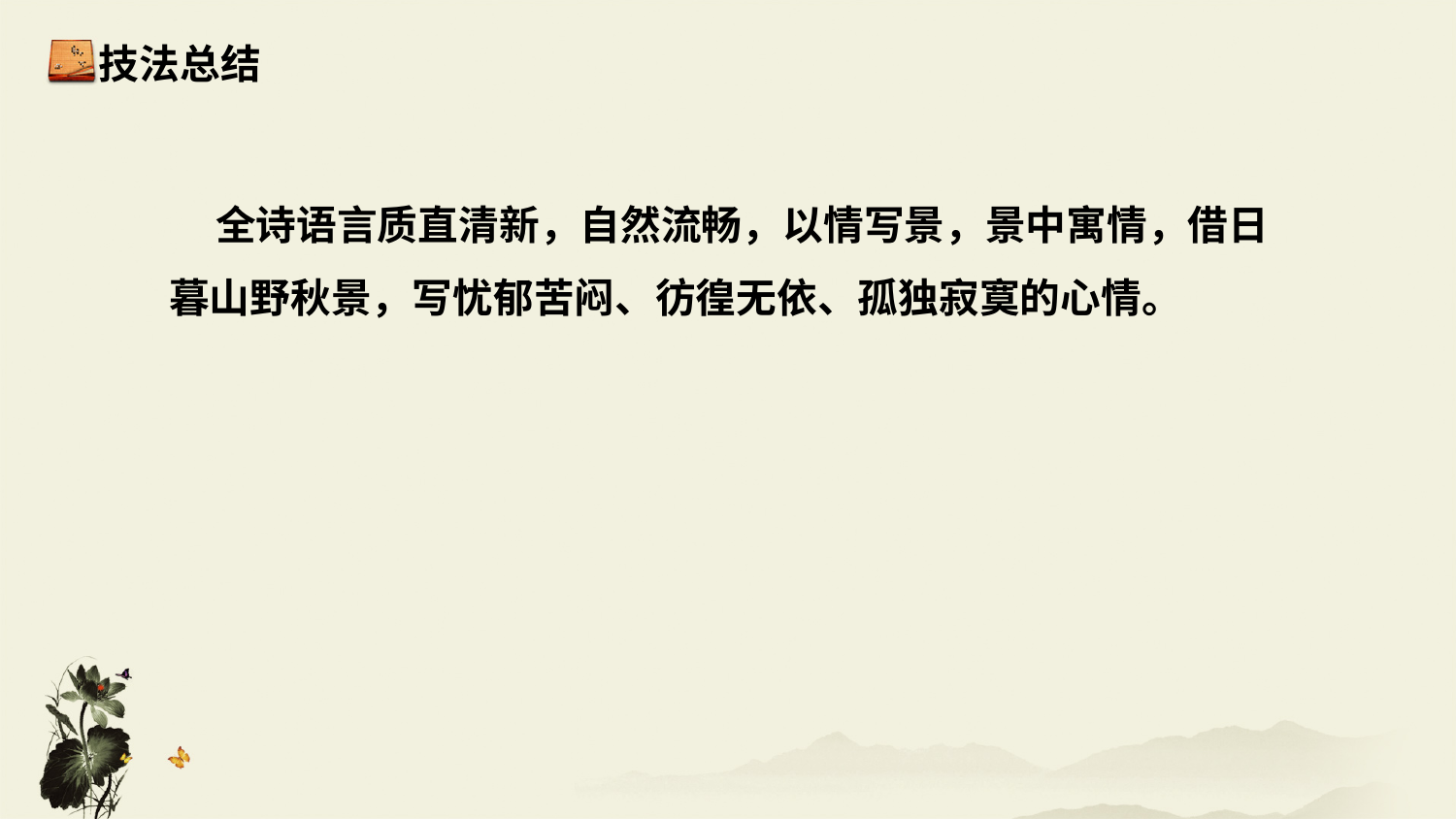

技法总结
    全诗语言质直清新，自然流畅，以情写景，景中寓情，借日暮山野秋景，写忧郁苦闷、彷徨无依、孤独寂寞的心情。